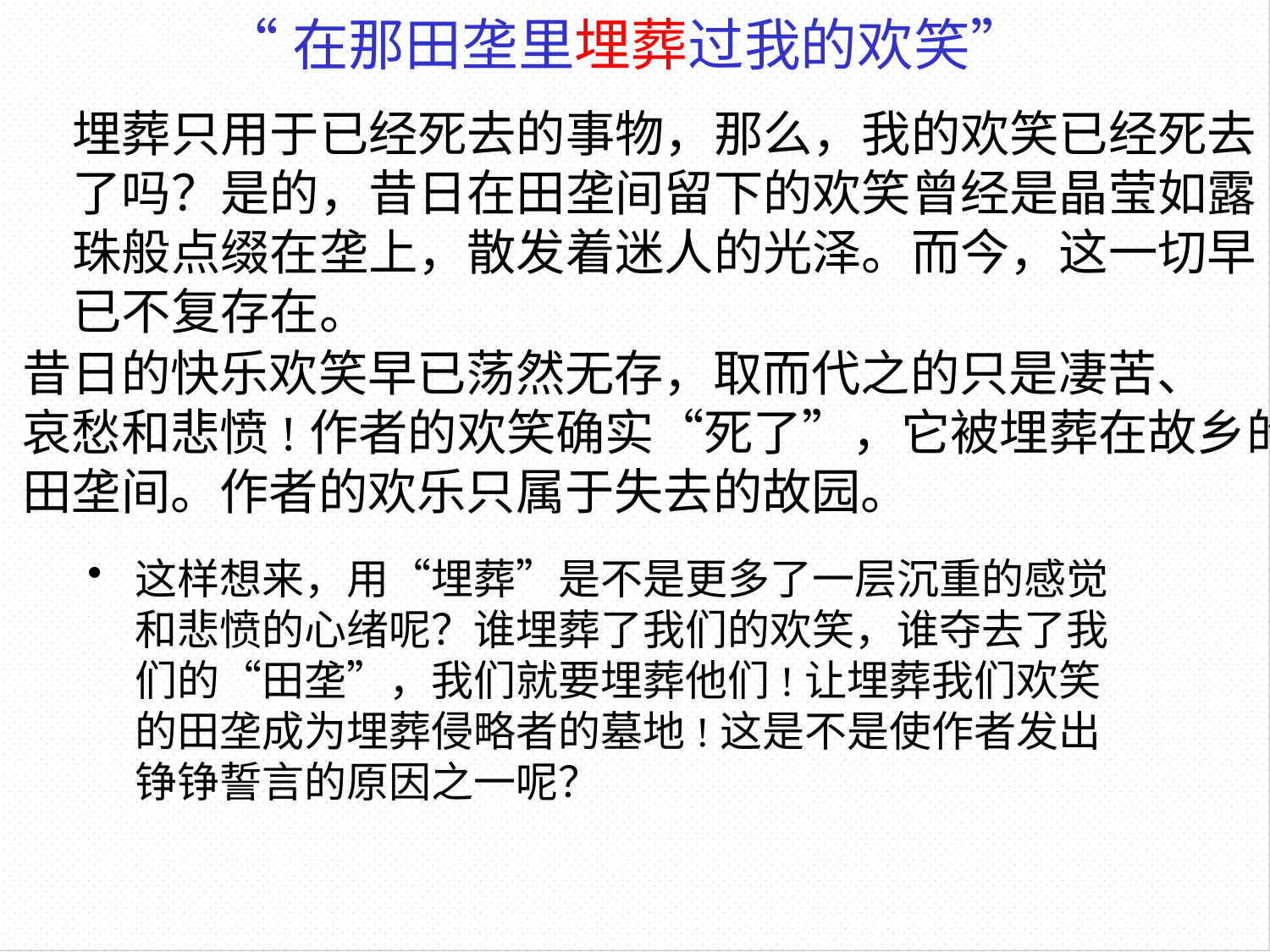

# “在那田垄里埋葬过我的欢笑”
埋葬只用于已经死去的事物，那么，我的欢笑已经死去
了吗？是的，昔日在田垄间留下的欢笑曾经是晶莹如露
珠般点缀在垄上，散发着迷人的光泽。而今，这一切早
已不复存在。
昔日的快乐欢笑早已荡然无存，取而代之的只是凄苦、
哀愁和悲愤!作者的欢笑确实“死了”，它被埋葬在故乡的
田垄间。作者的欢乐只属于失去的故园。
这样想来，用“埋葬”是不是更多了一层沉重的感觉和悲愤的心绪呢？谁埋葬了我们的欢笑，谁夺去了我们的“田垄”，我们就要埋葬他们!让埋葬我们欢笑的田垄成为埋葬侵略者的墓地!这是不是使作者发出铮铮誓言的原因之一呢？